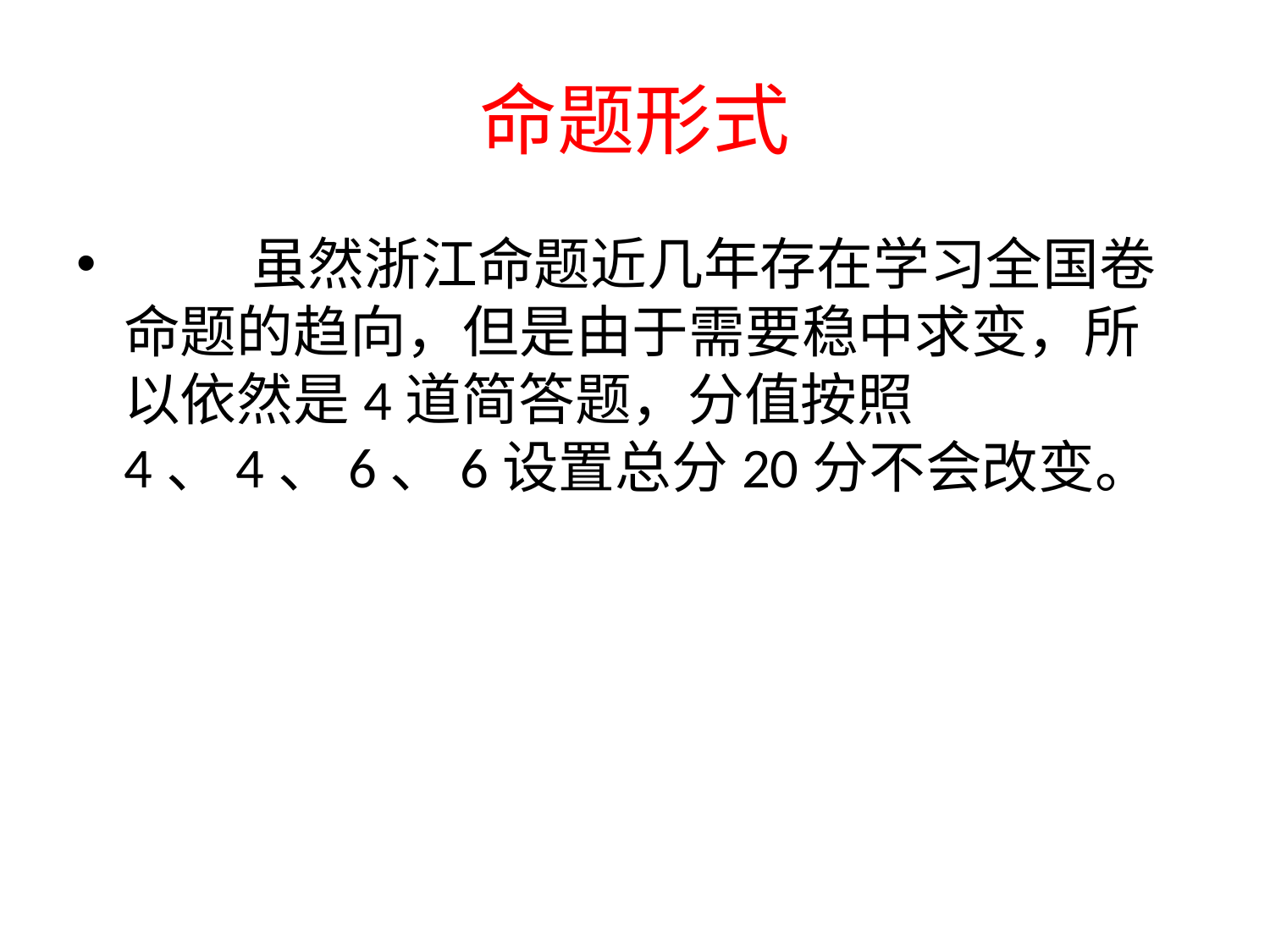

# 命题形式
         虽然浙江命题近几年存在学习全国卷命题的趋向，但是由于需要稳中求变，所以依然是4道简答题，分值按照4、4、6、6设置总分20分不会改变。